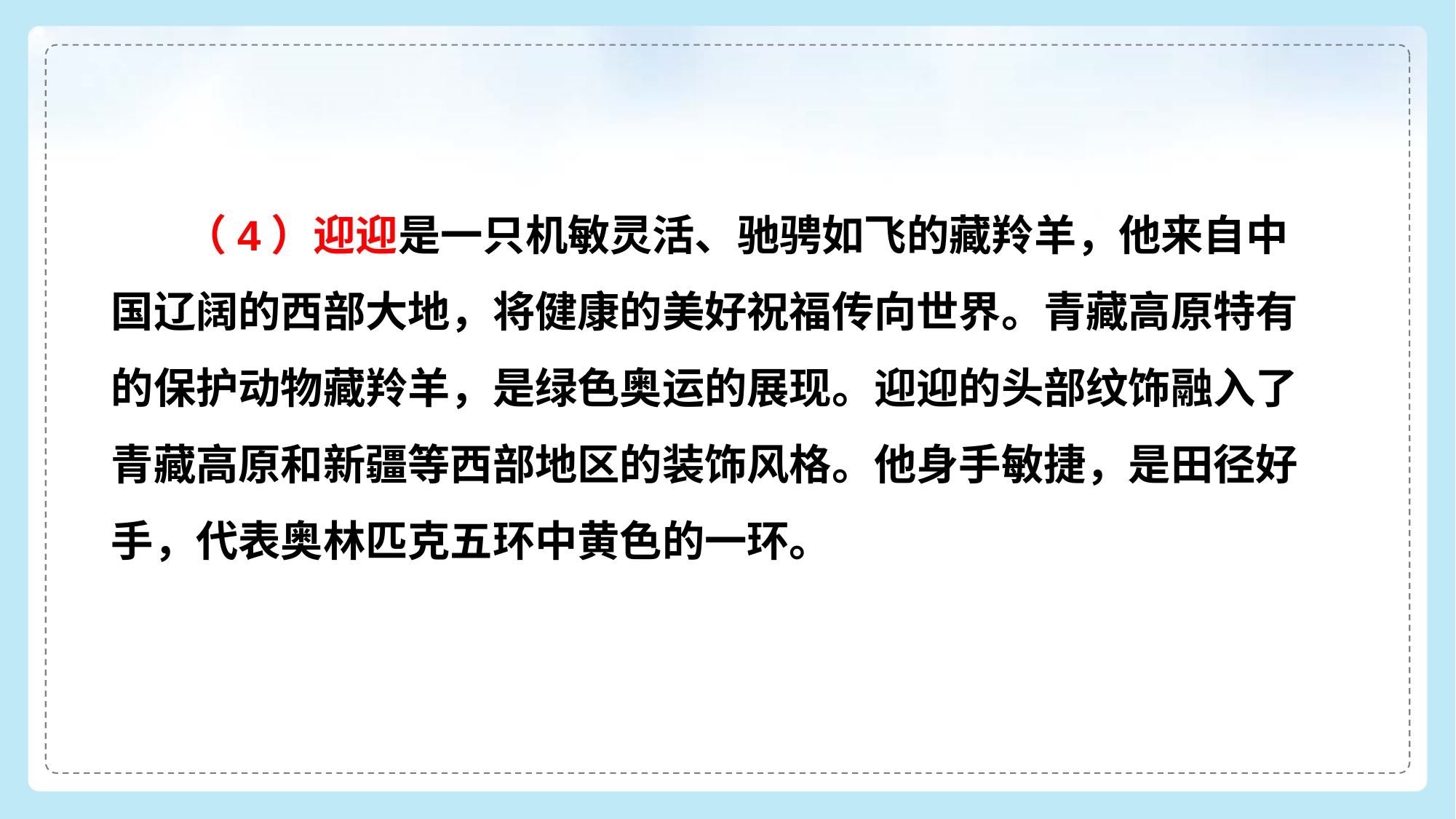

（4）迎迎是一只机敏灵活、驰骋如飞的藏羚羊，他来自中国辽阔的西部大地，将健康的美好祝福传向世界。青藏高原特有的保护动物藏羚羊，是绿色奥运的展现。迎迎的头部纹饰融入了青藏高原和新疆等西部地区的装饰风格。他身手敏捷，是田径好手，代表奥林匹克五环中黄色的一环。